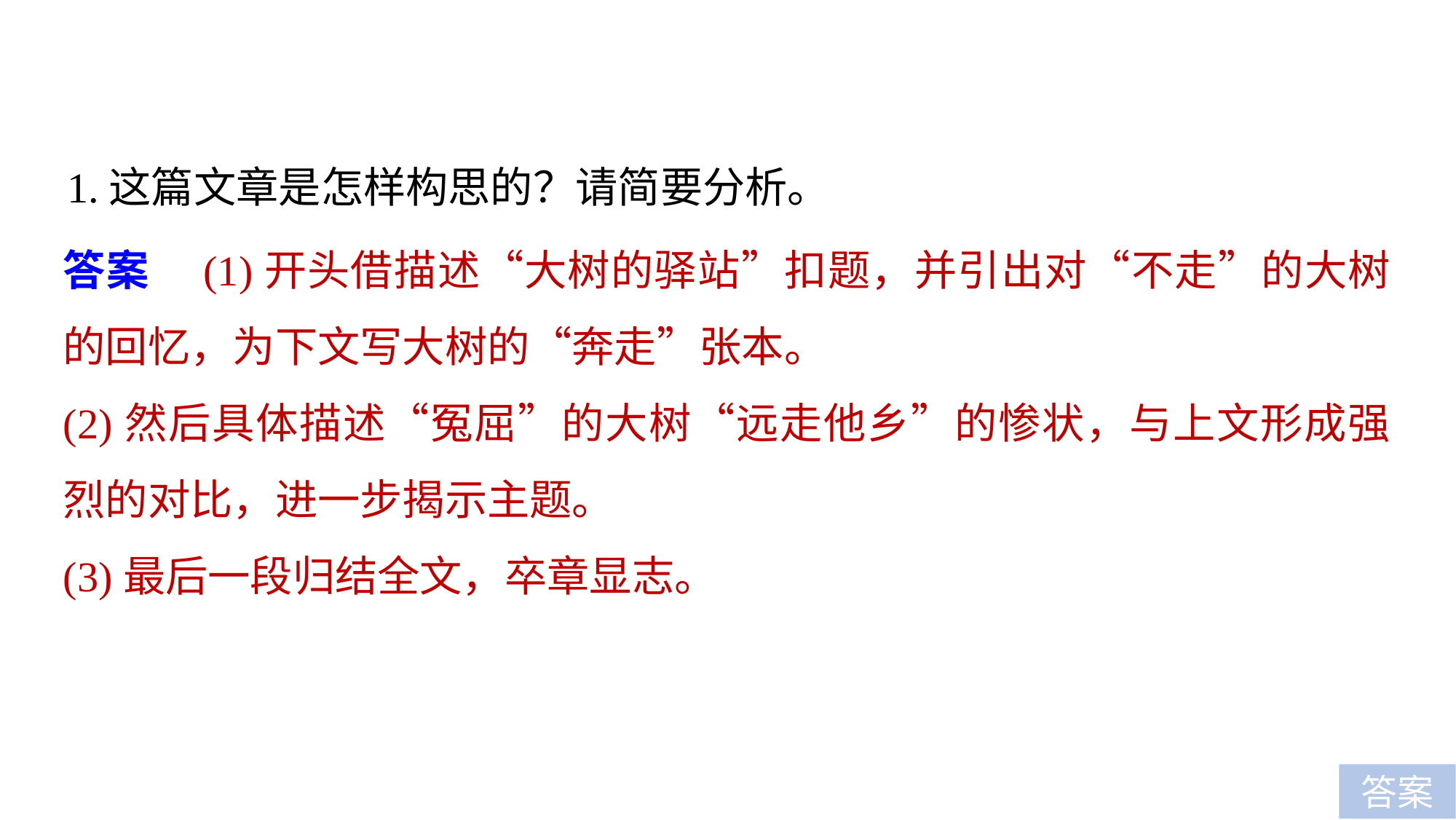

1.这篇文章是怎样构思的？请简要分析。
答案　(1)开头借描述“大树的驿站”扣题，并引出对“不走”的大树的回忆，为下文写大树的“奔走”张本。
(2)然后具体描述“冤屈”的大树“远走他乡”的惨状，与上文形成强烈的对比，进一步揭示主题。
(3)最后一段归结全文，卒章显志。
答案